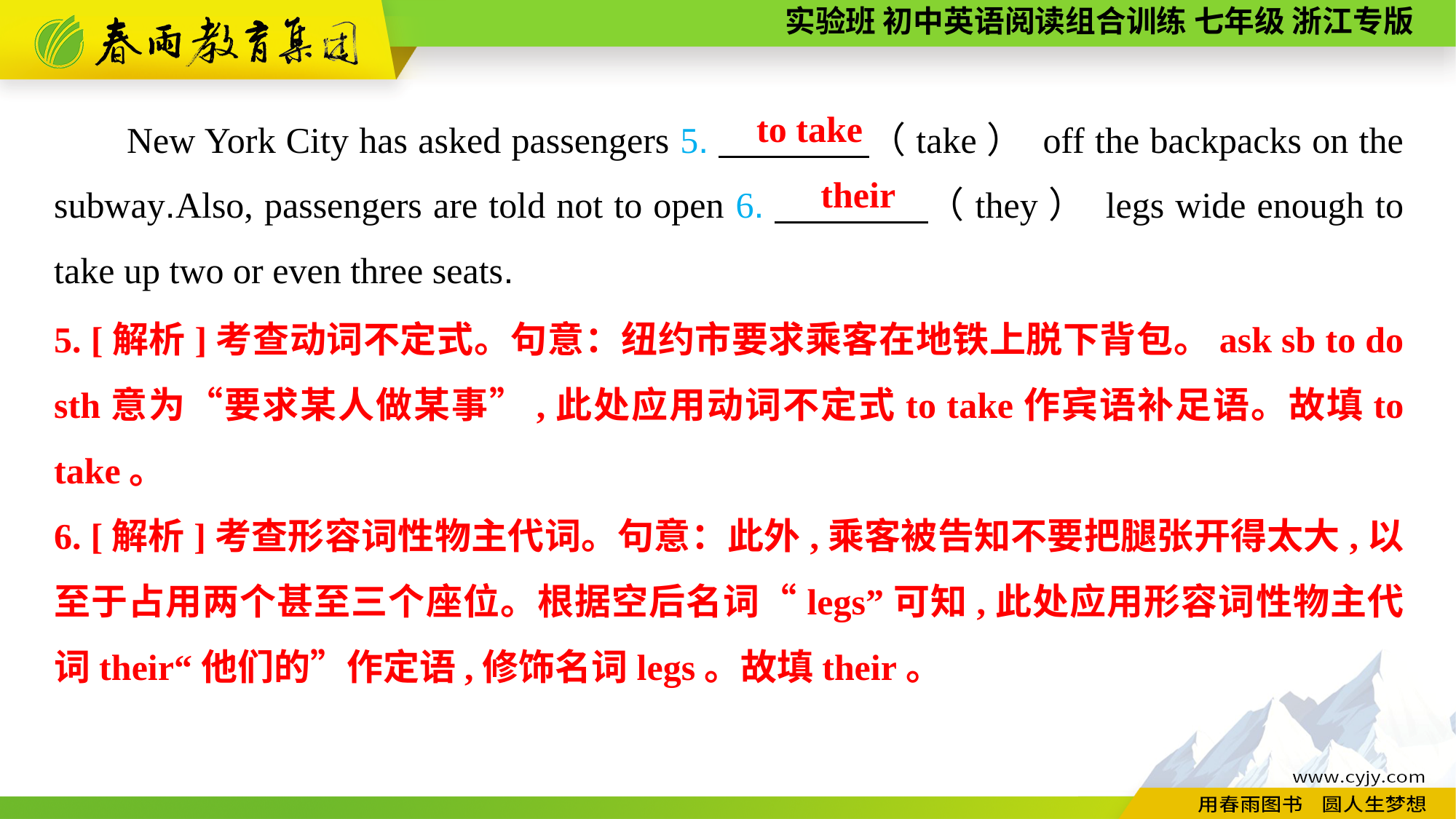

New York City has asked passengers 5.　　　　（take） off the backpacks on the subway.Also, passengers are told not to open 6.　　　　（they） legs wide enough to take up two or even three seats.
to take
their
5. [解析]考查动词不定式。句意：纽约市要求乘客在地铁上脱下背包。ask sb to do sth意为“要求某人做某事”,此处应用动词不定式to take作宾语补足语。故填to take。
6. [解析]考查形容词性物主代词。句意：此外,乘客被告知不要把腿张开得太大,以至于占用两个甚至三个座位。根据空后名词“legs”可知,此处应用形容词性物主代词their“他们的”作定语,修饰名词legs。故填their。